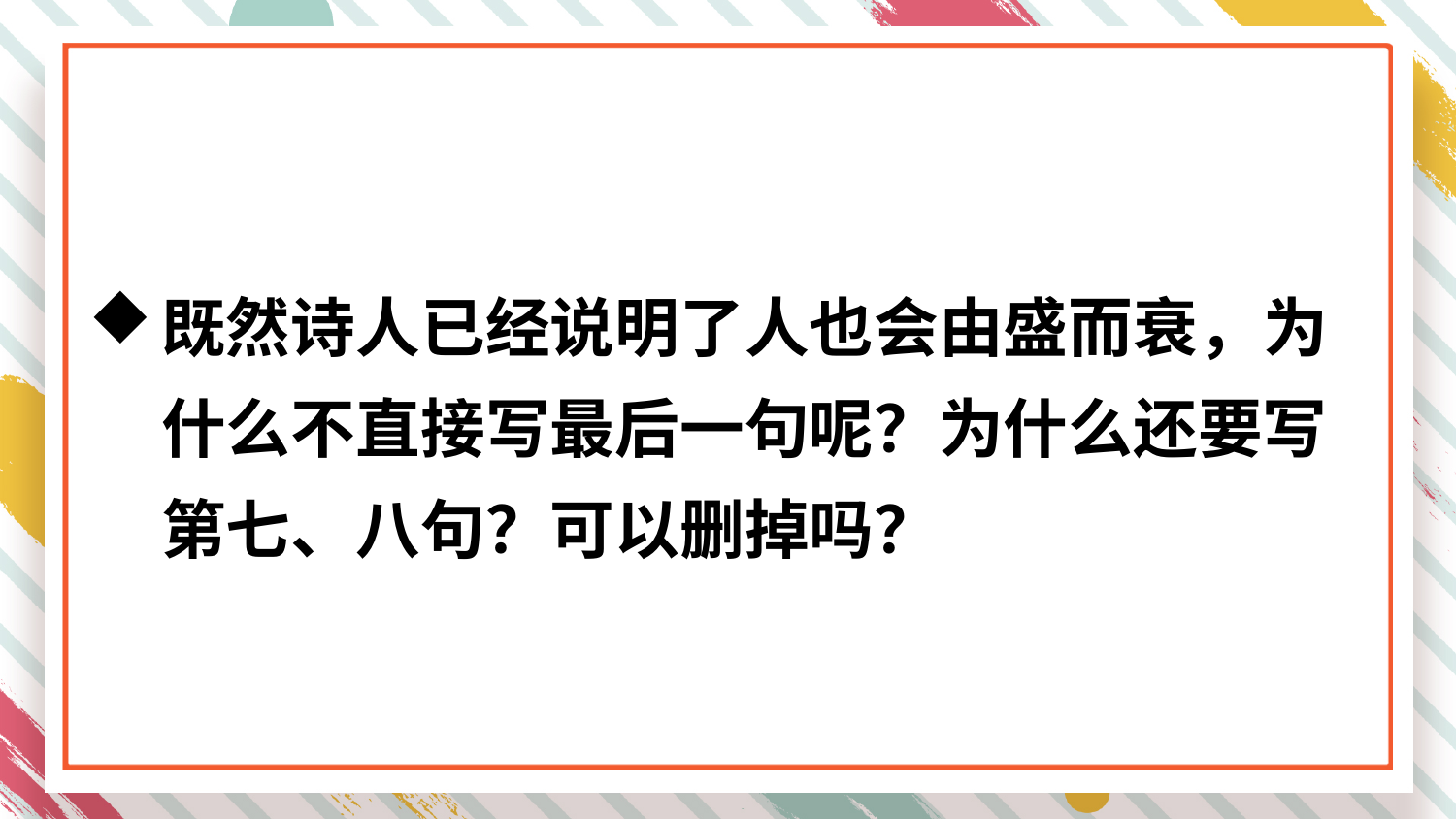

既然诗人已经说明了人也会由盛而衰，为什么不直接写最后一句呢？为什么还要写第七、八句？可以删掉吗？